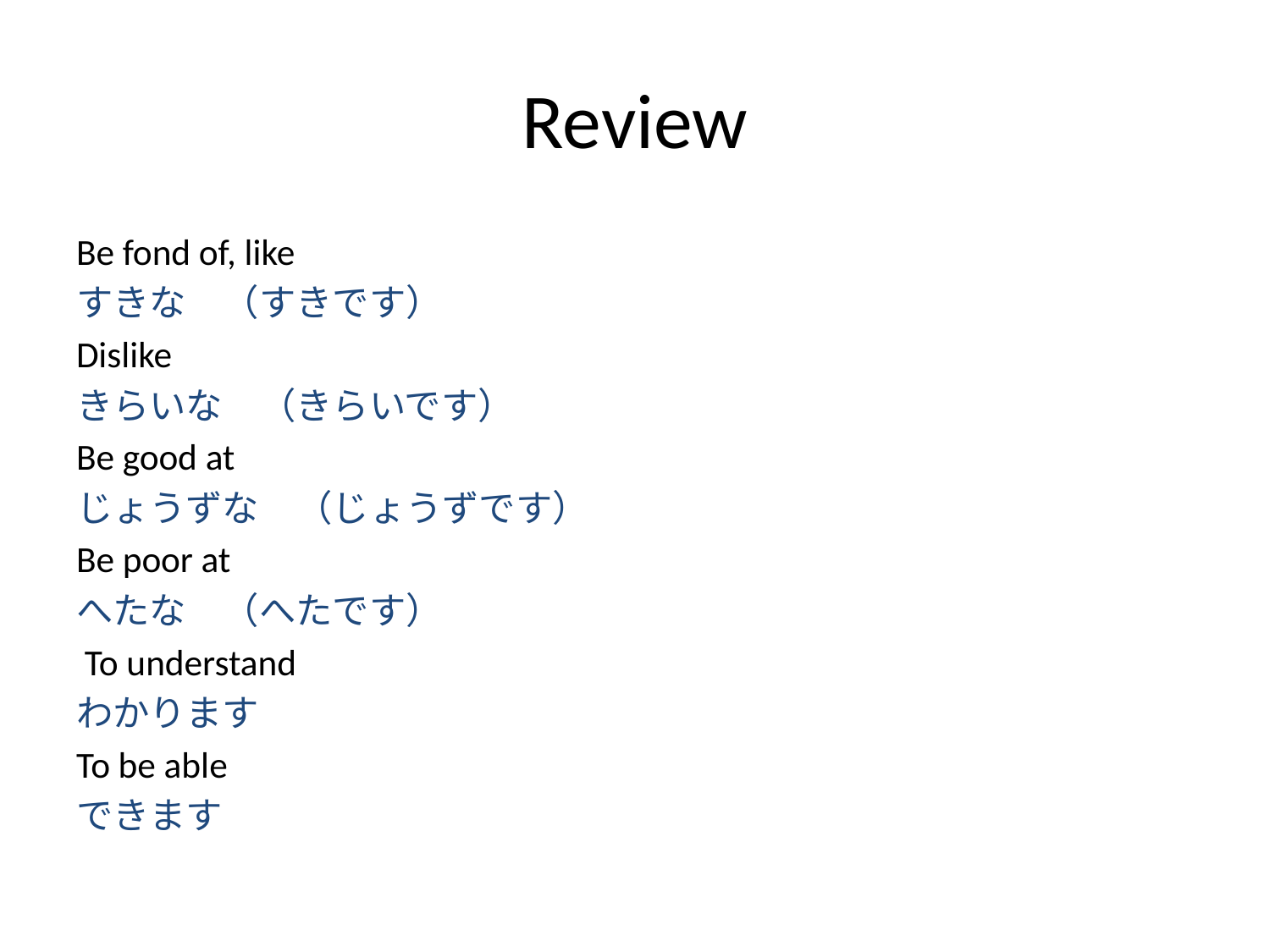

# Review
Be fond of, like
すきな　（すきです）
Dislike
きらいな　（きらいです）
Be good at
じょうずな　（じょうずです）
Be poor at
へたな　（へたです）
 To understand
わかります
To be able
できます